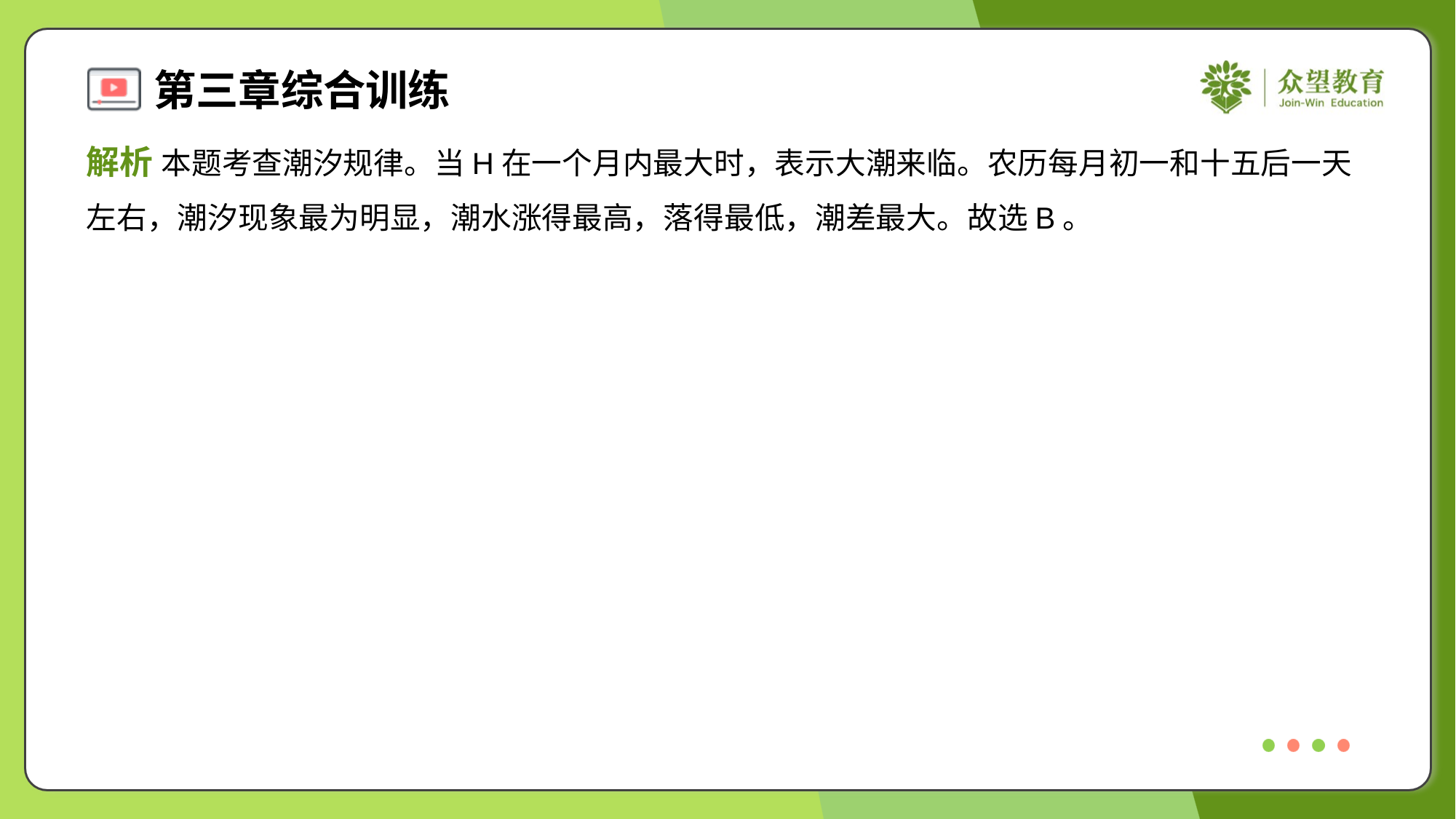

解析 本题考查潮汐规律。当H在一个月内最大时，表示大潮来临。农历每月初一和十五后一天
左右，潮汐现象最为明显，潮水涨得最高，落得最低，潮差最大。故选B。